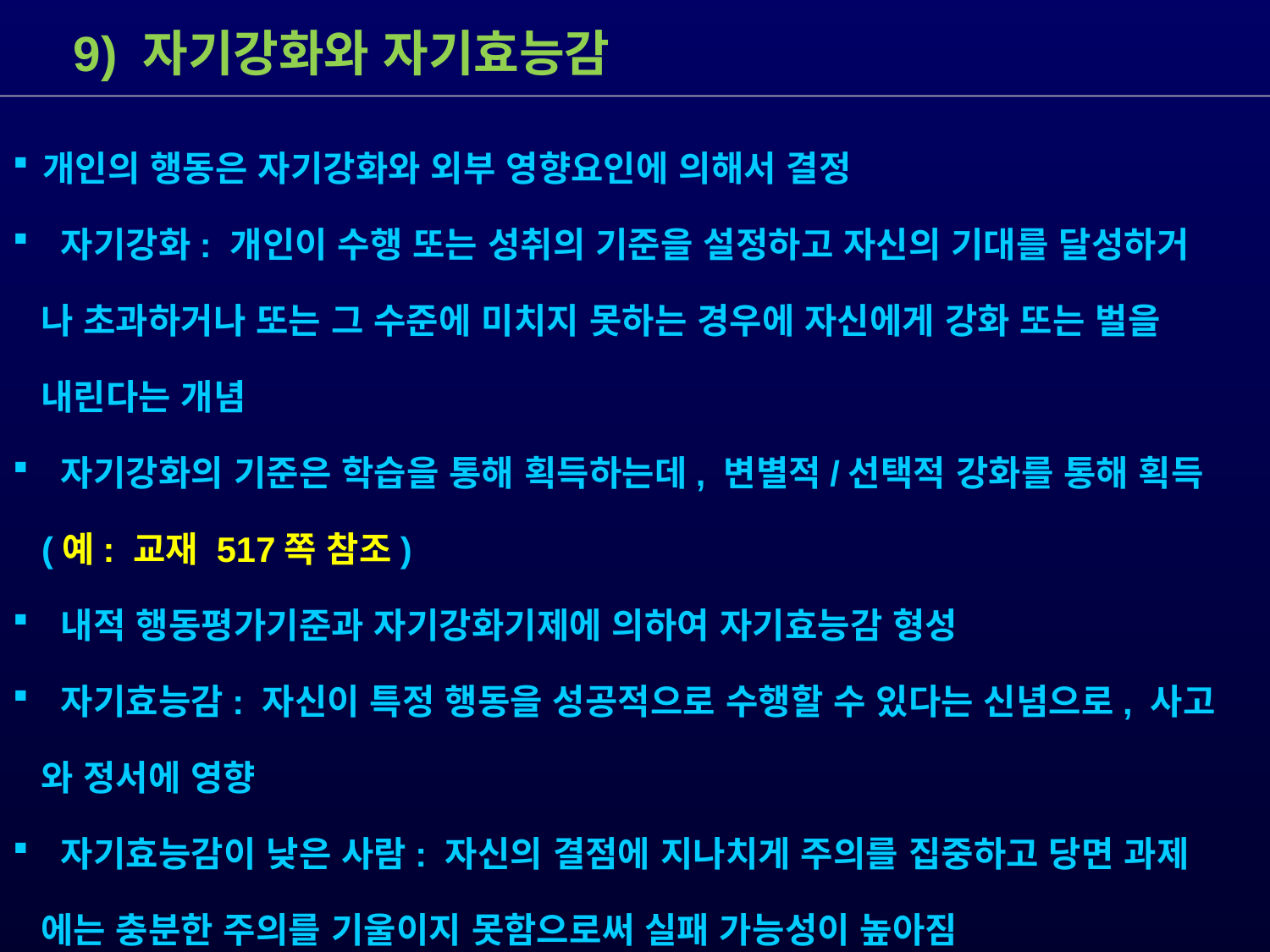

9) 자기강화와 자기효능감

개인의 행동은 자기강화와 외부 영향요인에 의해서 결정
 자기강화: 개인이 수행 또는 성취의 기준을 설정하고 자신의 기대를 달성하거
  나 초과하거나 또는 그 수준에 미치지 못하는 경우에 자신에게 강화 또는 벌을
  내린다는 개념
 자기강화의 기준은 학습을 통해 획득하는데, 변별적/선택적 강화를 통해 획득
   (예: 교재 517쪽 참조)
 내적 행동평가기준과 자기강화기제에 의하여 자기효능감 형성
 자기효능감: 자신이 특정 행동을 성공적으로 수행할 수 있다는 신념으로, 사고
  와 정서에 영향
 자기효능감이 낮은 사람: 자신의 결점에 지나치게 주의를 집중하고 당면 과제
  에는 충분한 주의를 기울이지 못함으로써 실패 가능성이 높아짐